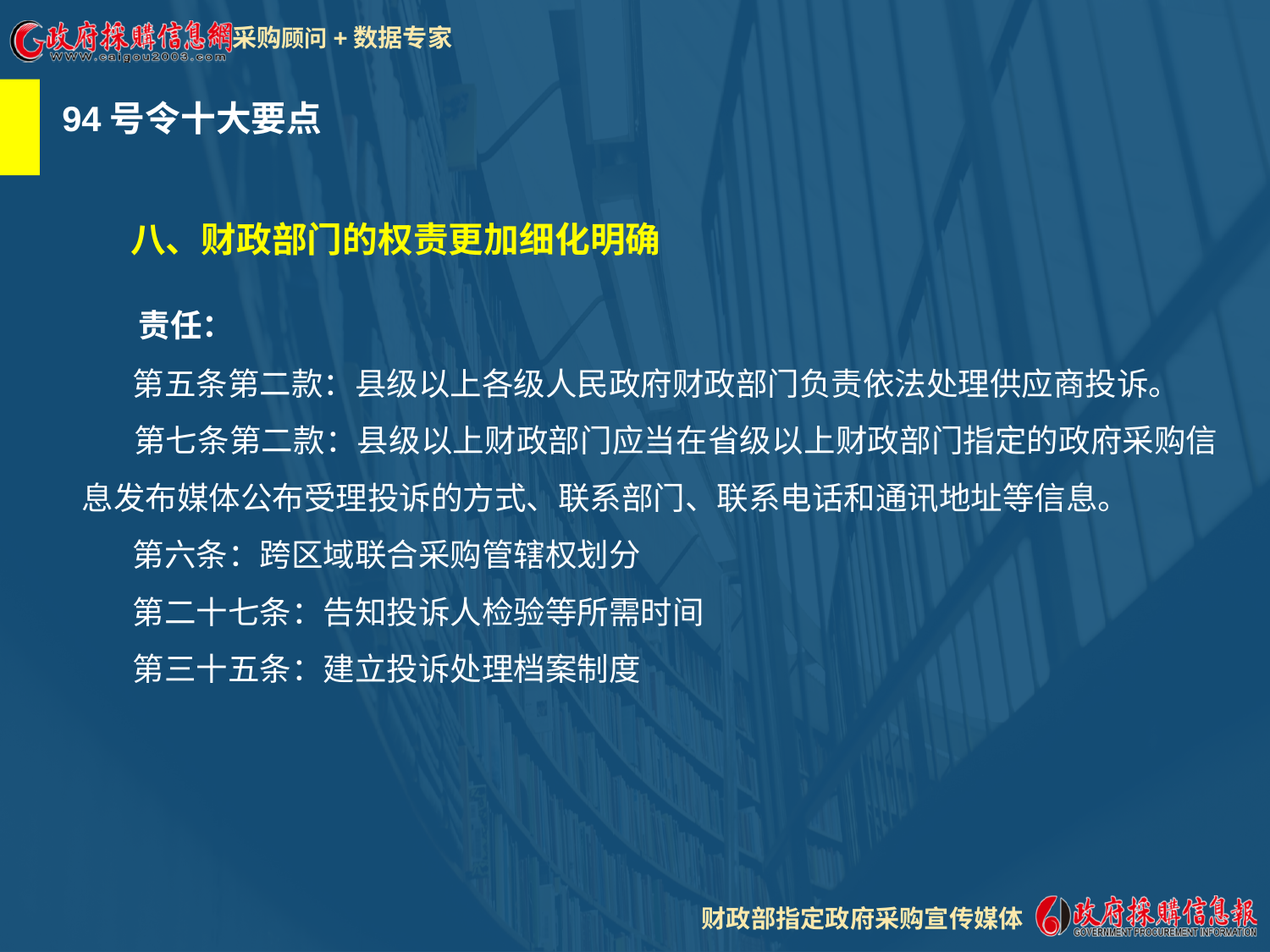

94号令十大要点
     八、财政部门的权责更加细化明确
      责任：
      第五条第二款：县级以上各级人民政府财政部门负责依法处理供应商投诉。
      第七条第二款：县级以上财政部门应当在省级以上财政部门指定的政府采购信息发布媒体公布受理投诉的方式、联系部门、联系电话和通讯地址等信息。
      第六条：跨区域联合采购管辖权划分
      第二十七条：告知投诉人检验等所需时间
      第三十五条：建立投诉处理档案制度